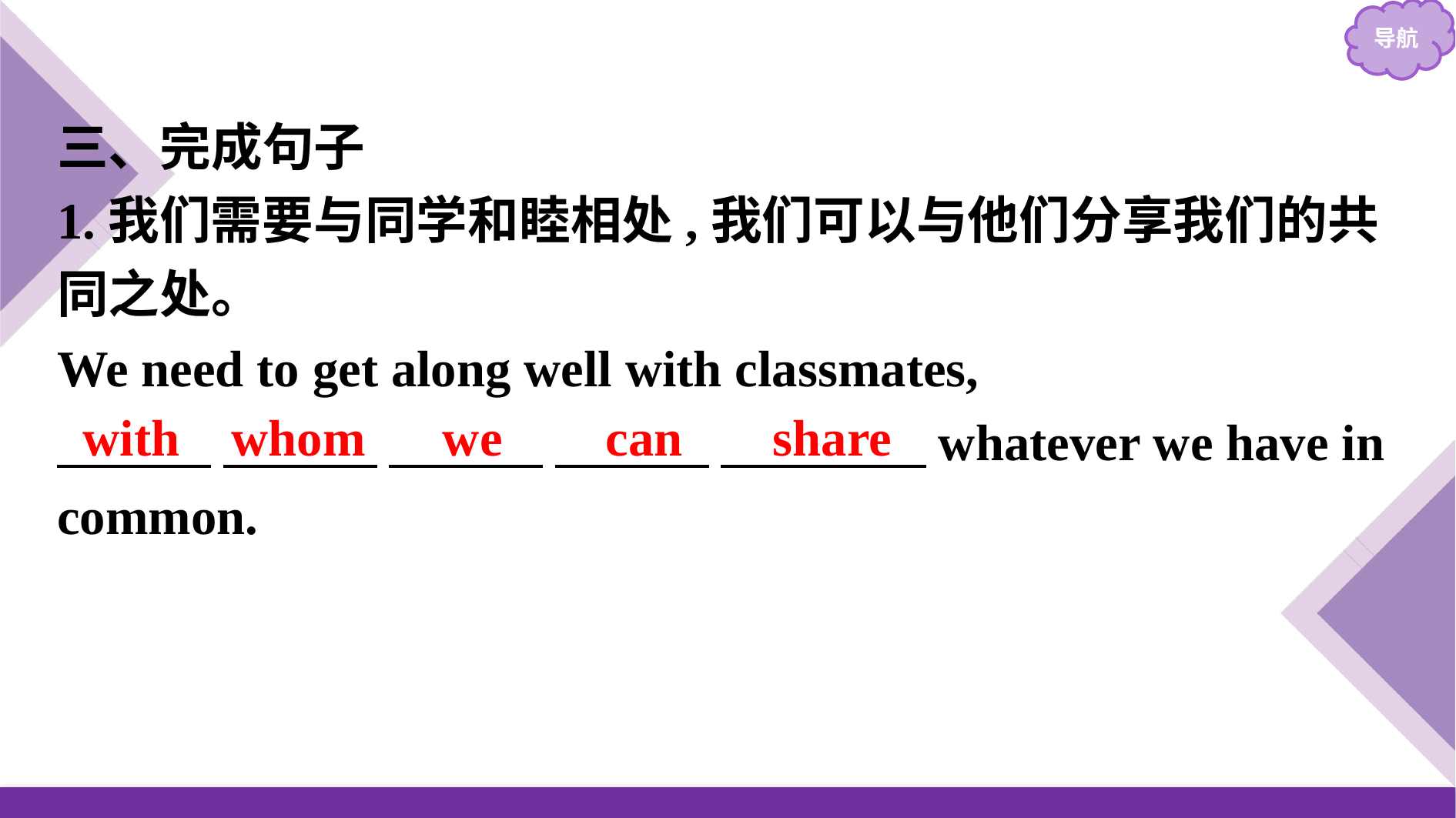

三、完成句子
1.我们需要与同学和睦相处,我们可以与他们分享我们的共同之处。
We need to get along well with classmates,
　　　 　　　 　　　 　　　 　　　　whatever we have in common.
with    whom      we        can       share